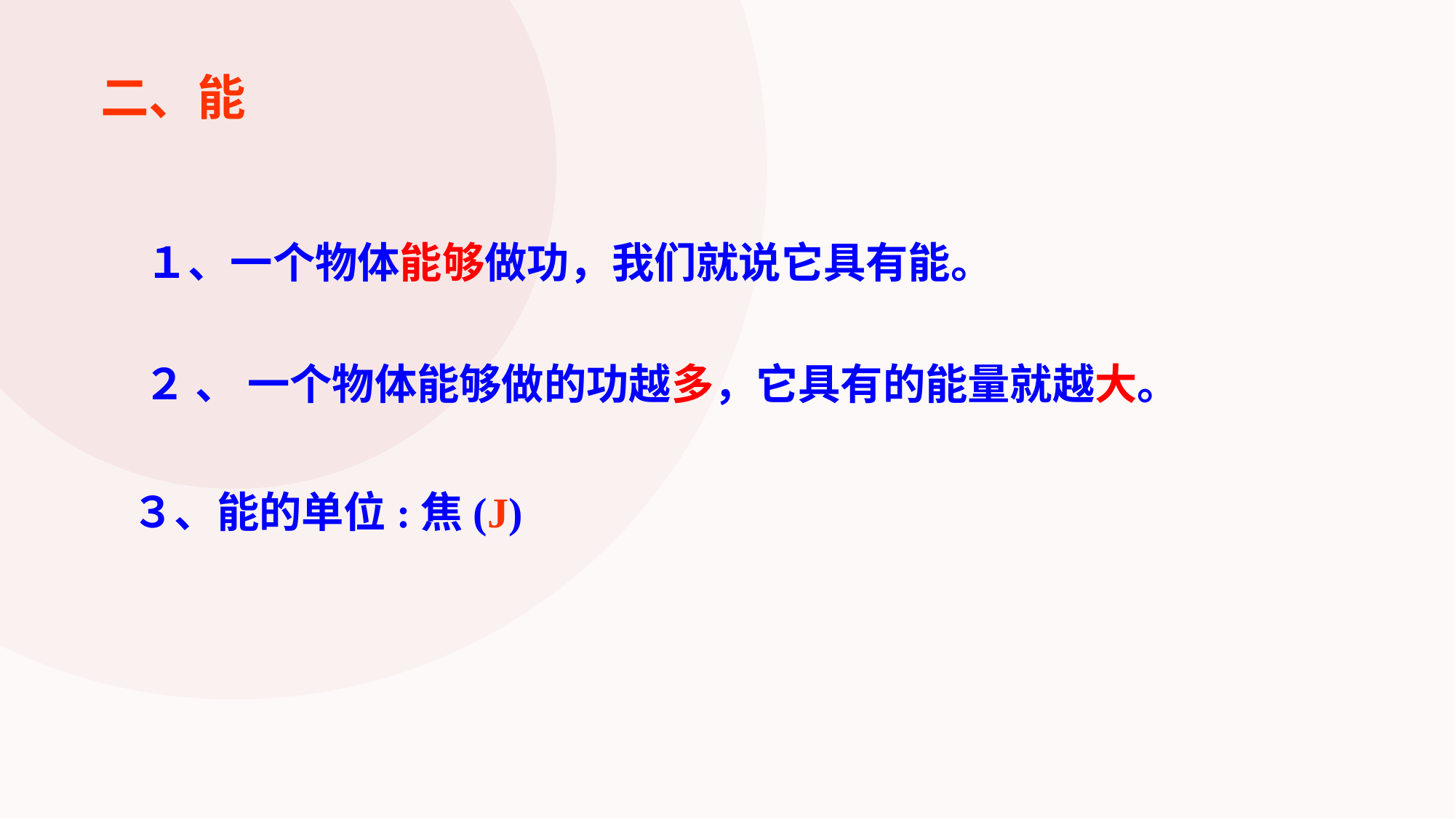

二、能
      １、一个物体能够做功，我们就说它具有能。

       ２ 、 一个物体能够做的功越多，它具有的能量就越大。
３、能的单位:焦(J)